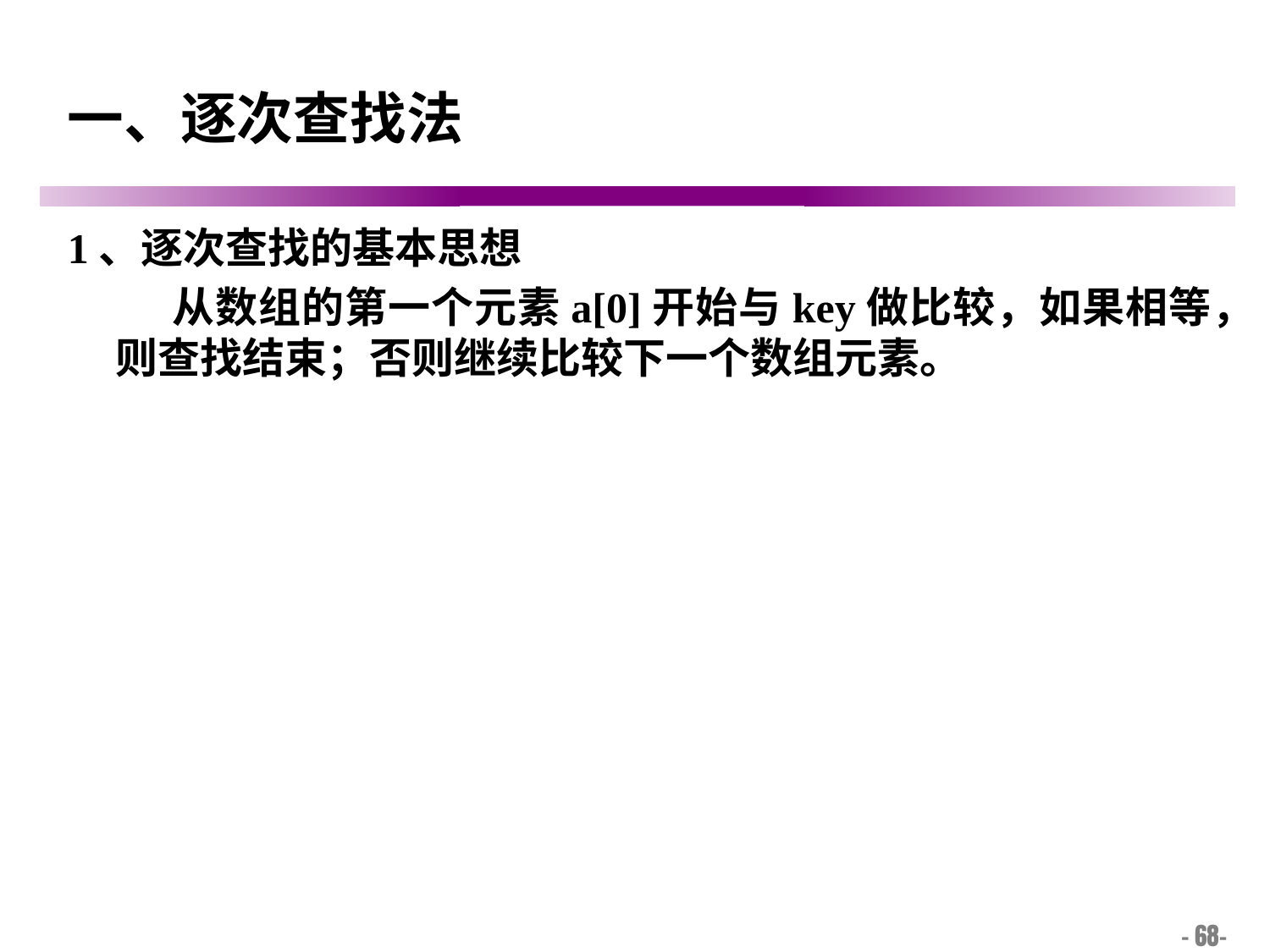

# 一、逐次查找法
1、逐次查找的基本思想
         从数组的第一个元素a[0]开始与key做比较，如果相等，则查找结束；否则继续比较下一个数组元素。
 - 68-